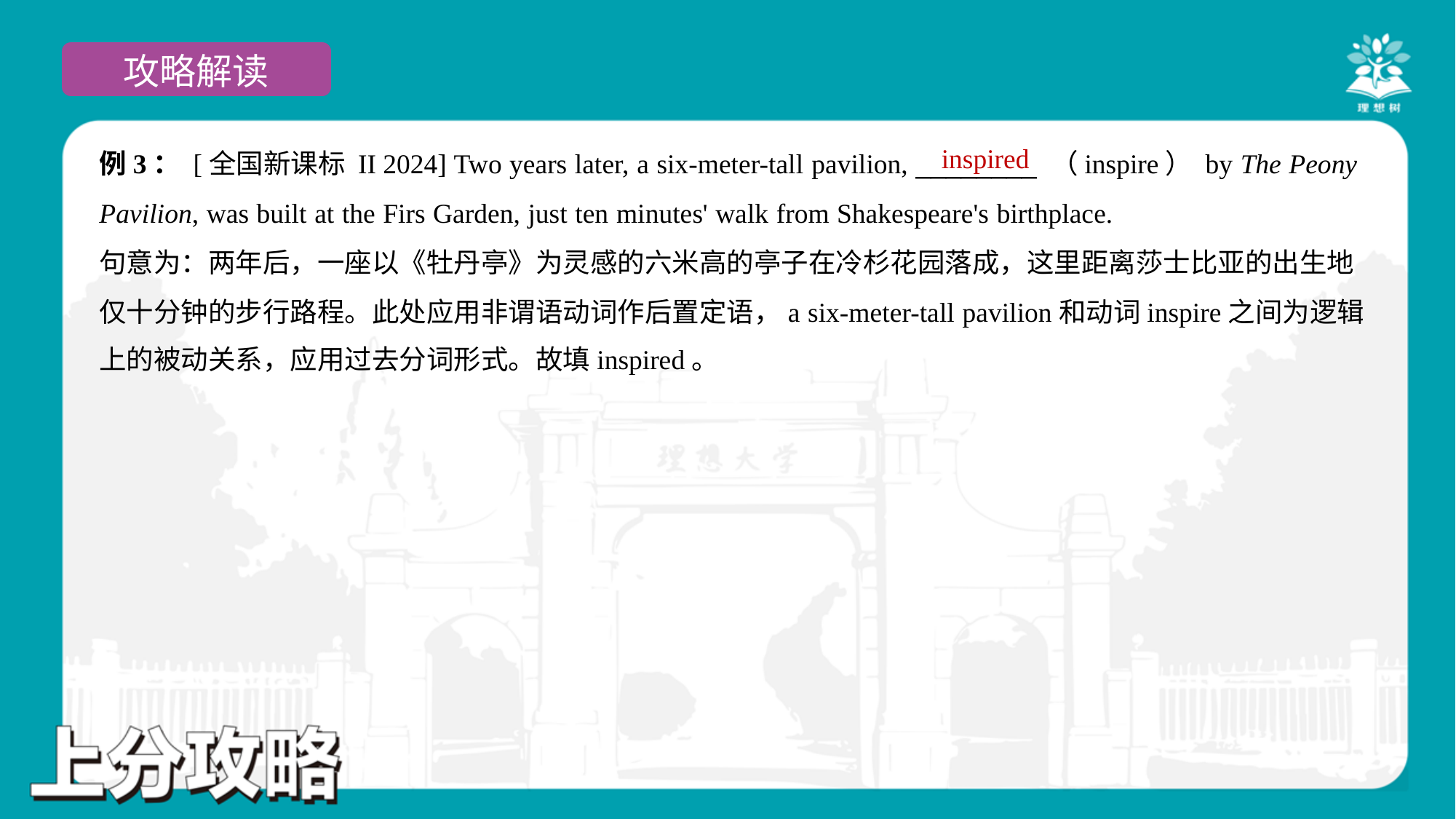

inspired
例3： [全国新课标 II 2024] Two years later, a six-meter-tall pavilion, ________ （inspire） by The Peony
Pavilion, was built at the Firs Garden, just ten minutes' walk from Shakespeare's birthplace.
句意为：两年后，一座以《牡丹亭》为灵感的六米高的亭子在冷杉花园落成，这里距离莎士比亚的出生地
仅十分钟的步行路程。此处应用非谓语动词作后置定语，a six-meter-tall pavilion和动词inspire之间为逻辑
上的被动关系，应用过去分词形式。故填inspired。